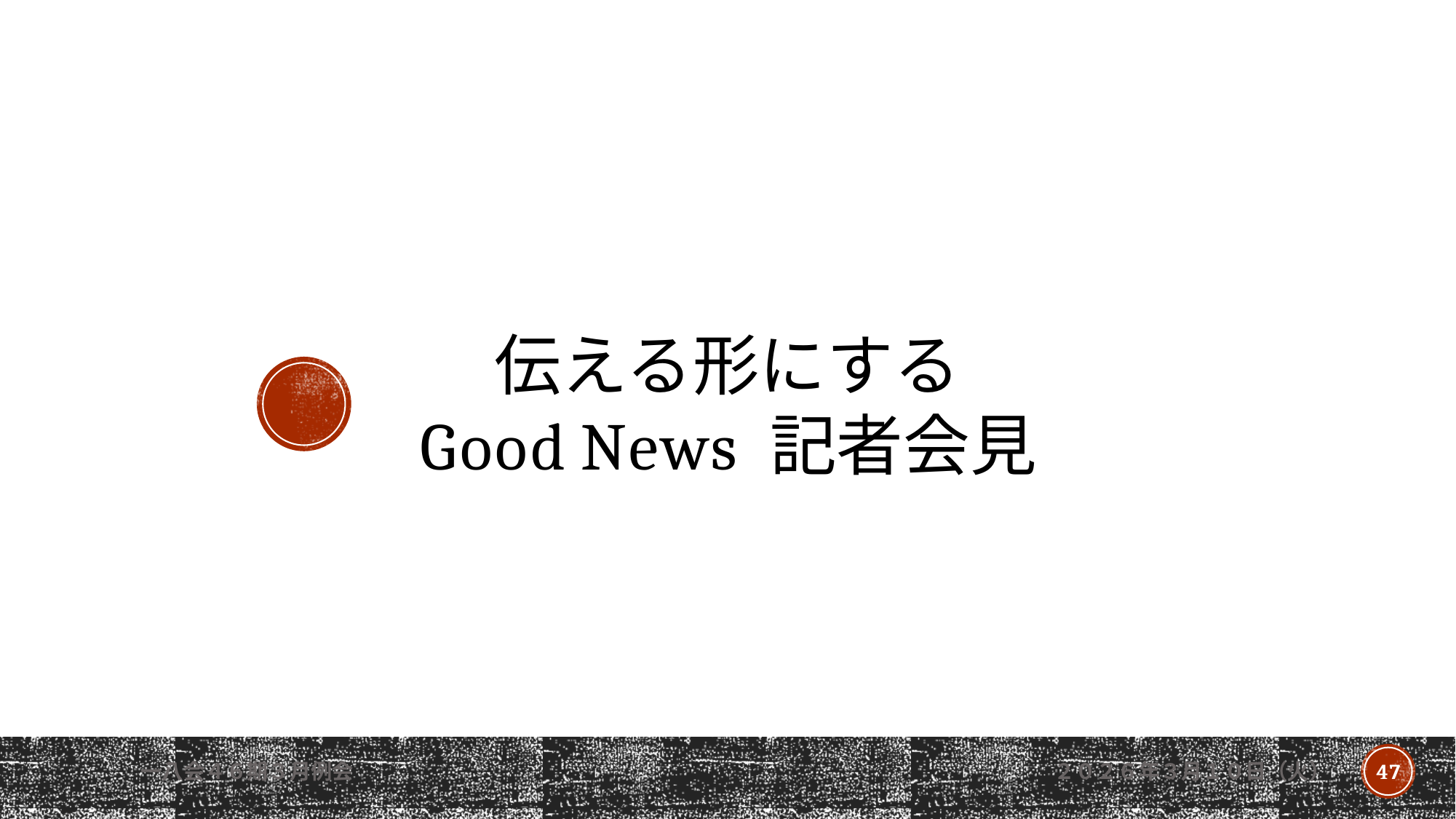

伝える形にする
Good News 記者会見

一八会４６期３月例会
２０２６年３月１０日（火）
47